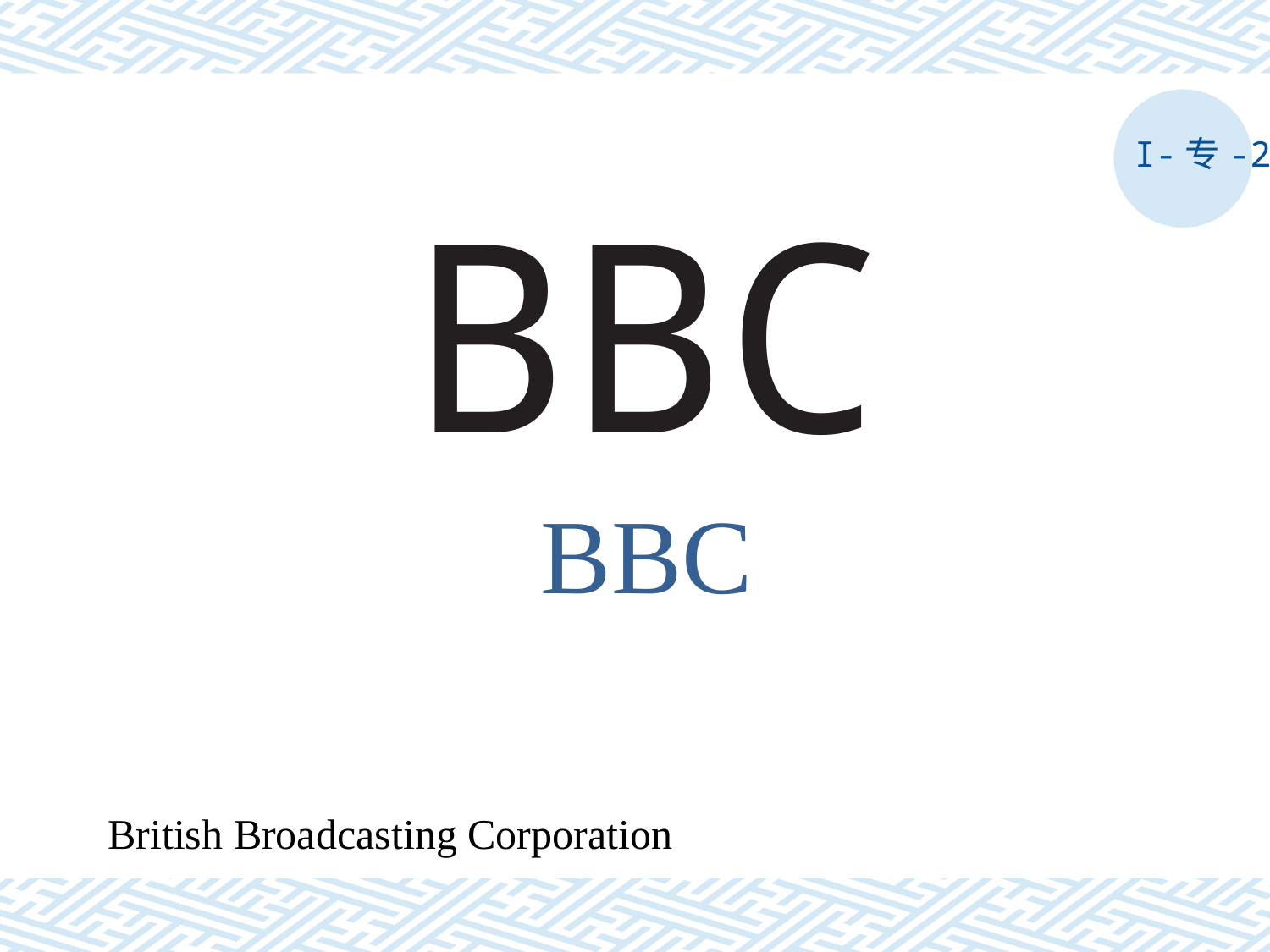

I-专-2

# BBC
BBC
British Broadcasting Corporation